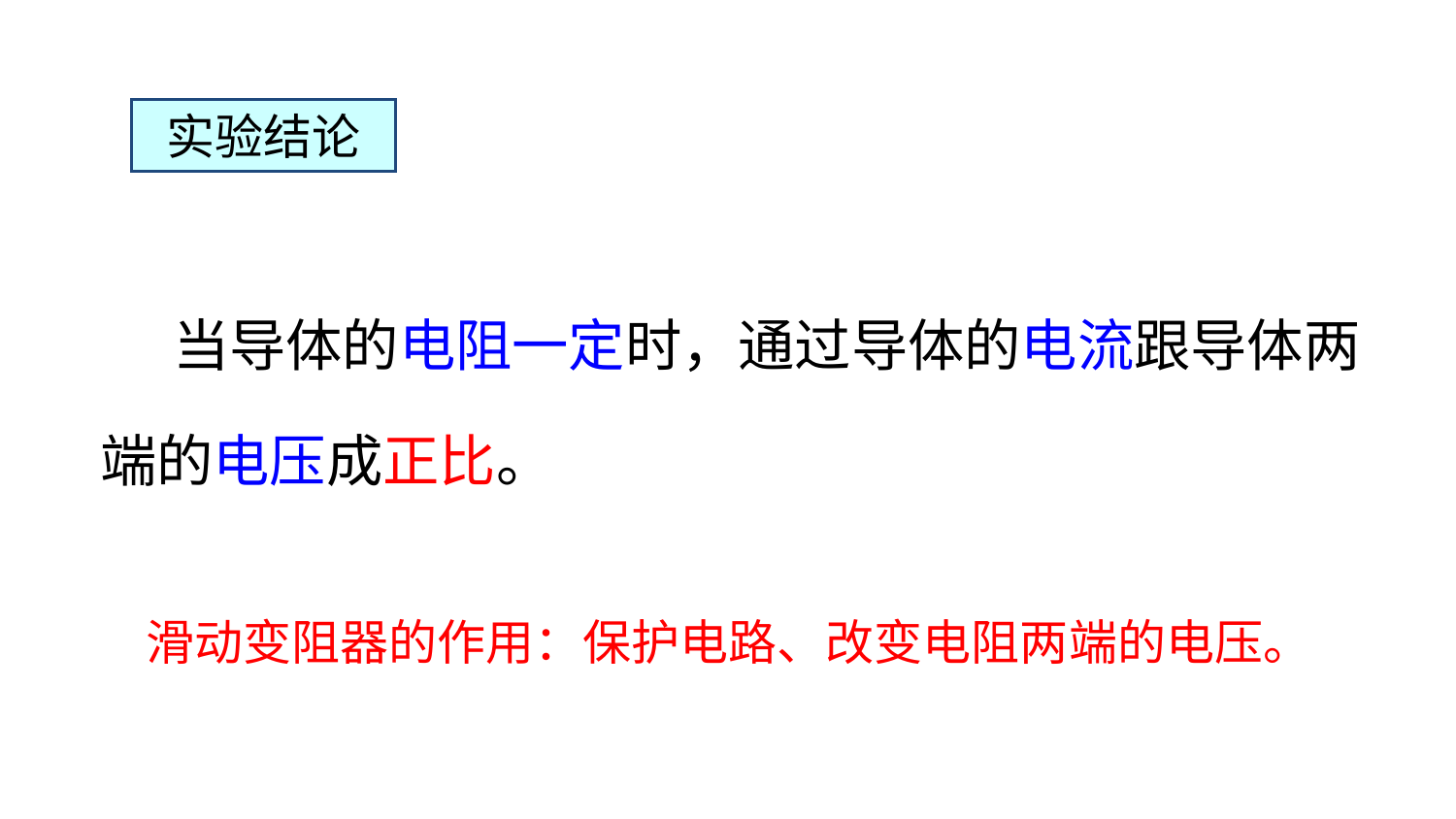

实验结论
当导体的电阻一定时，通过导体的电流跟导体两端的电压成正比。
滑动变阻器的作用：保护电路、改变电阻两端的电压。